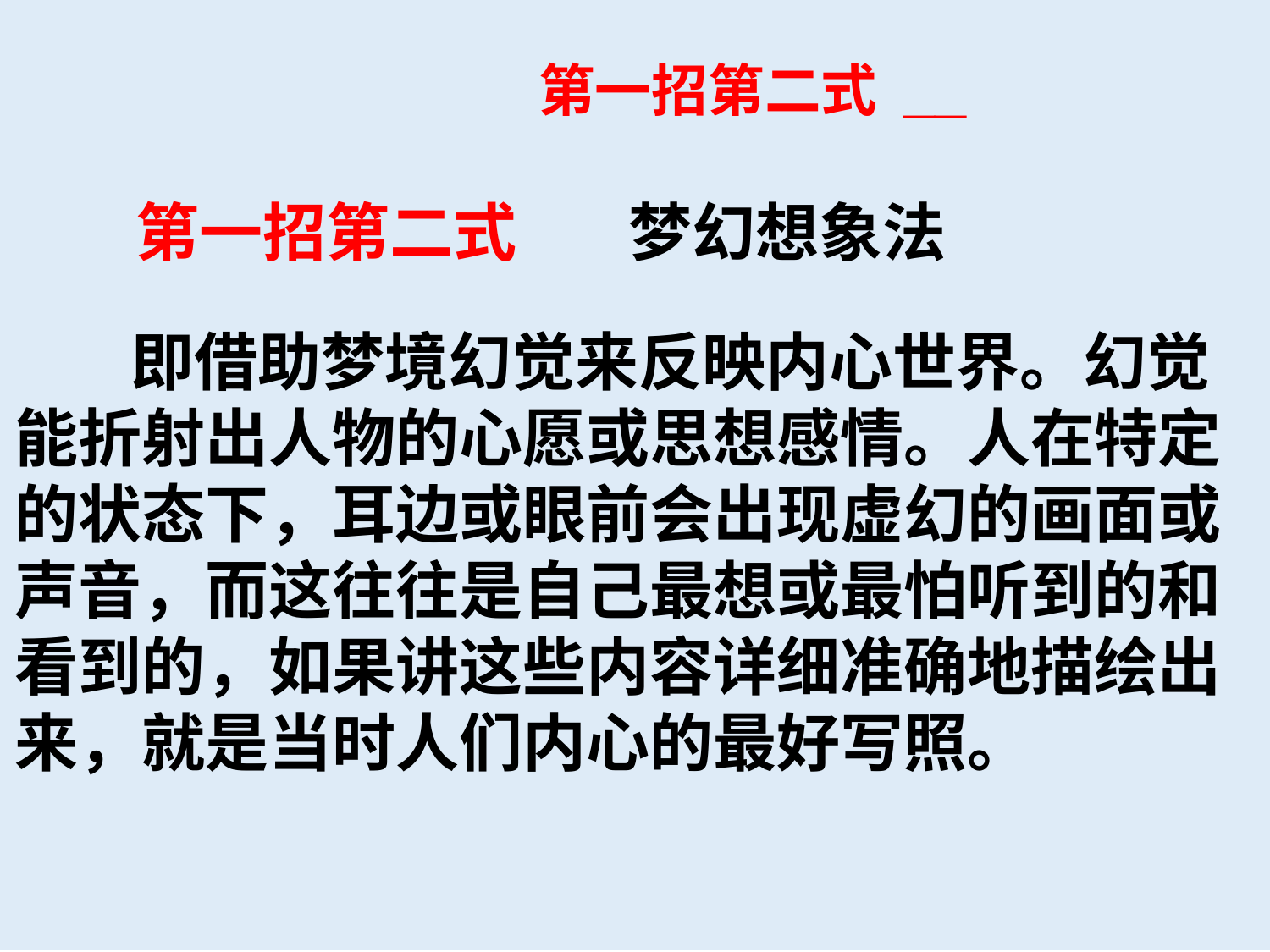

第一招第二式 __
第一招第二式
梦幻想象法
       即借助梦境幻觉来反映内心世界。幻觉
能折射出人物的心愿或思想感情。人在特定
的状态下，耳边或眼前会出现虚幻的画面或
声音，而这往往是自己最想或最怕听到的和
看到的，如果讲这些内容详细准确地描绘出
来，就是当时人们内心的最好写照。